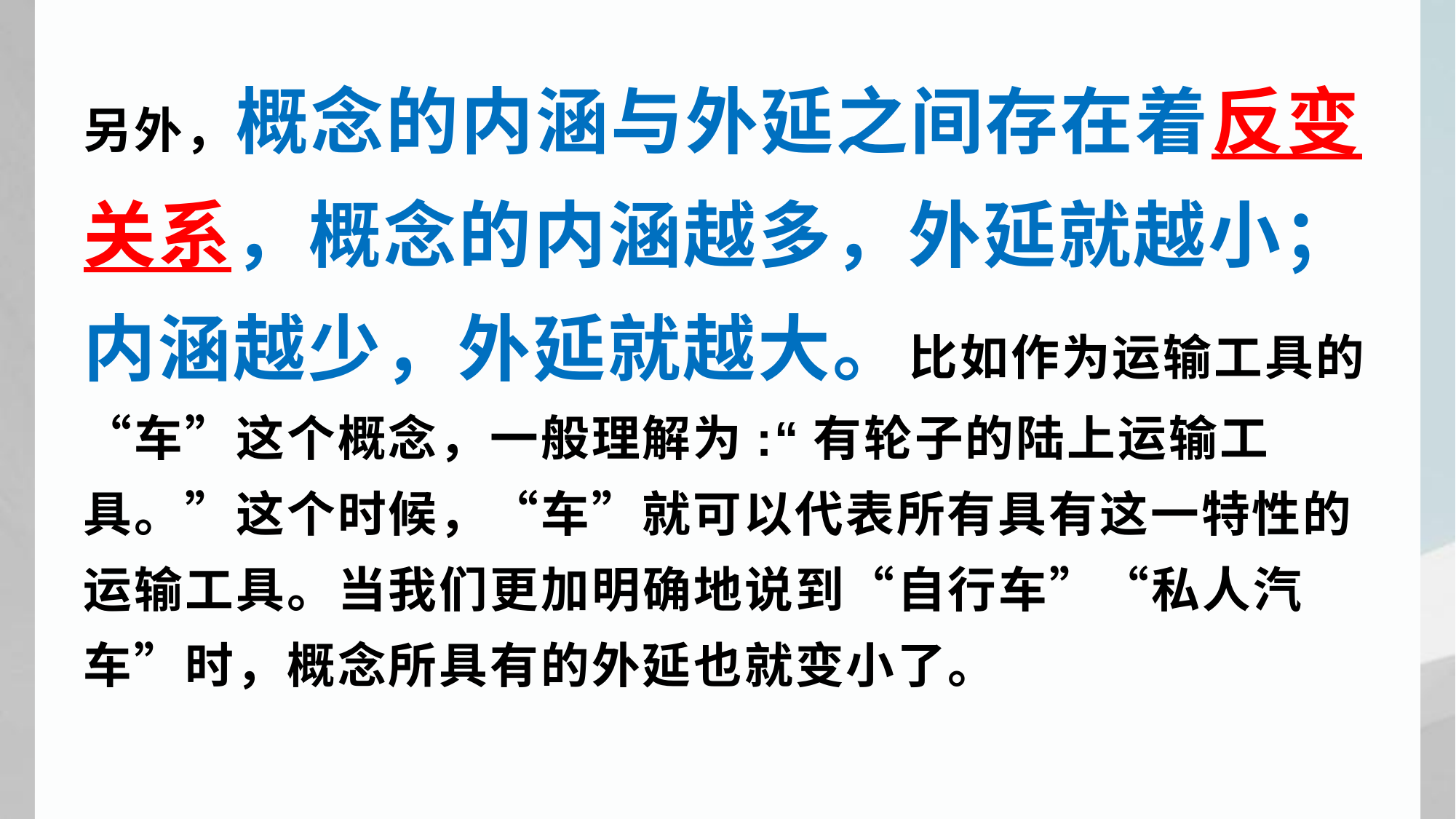

另外，概念的内涵与外延之间存在着反变关系，概念的内涵越多，外延就越小；内涵越少，外延就越大。比如作为运输工具的“车”这个概念，一般理解为:“有轮子的陆上运输工具。”这个时候，“车”就可以代表所有具有这一特性的运输工具。当我们更加明确地说到“自行车”“私人汽车”时，概念所具有的外延也就变小了。